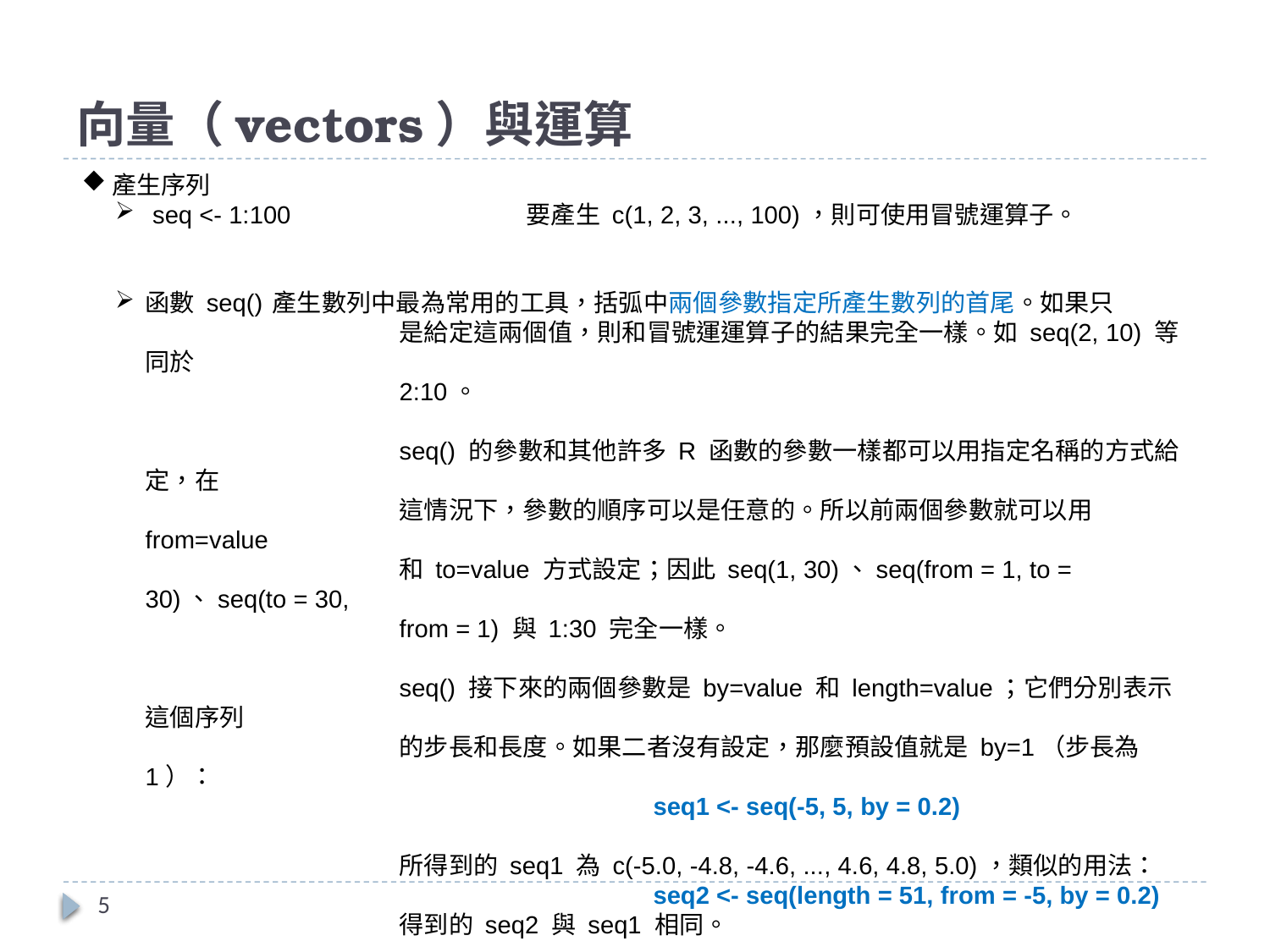

# 向量（vectors）與運算
產生序列
 seq <- 1:100		要產生 c(1, 2, 3, ..., 100)，則可使用冒號運算子。

函數 seq() 	產生數列中最為常用的工具，括弧中兩個參數指定所產生數列的首尾。如果只
		是給定這兩個值，則和冒號運運算子的結果完全一樣。如 seq(2, 10) 等同於
		2:10。
		seq() 的參數和其他許多 R 函數的參數一樣都可以用指定名稱的方式給定，在
		這情況下，參數的順序可以是任意的。所以前兩個參數就可以用 from=value
		和 to=value 方式設定；因此 seq(1, 30)、seq(from = 1, to = 30)、seq(to = 30,
		from = 1) 與 1:30 完全一樣。
		seq() 接下來的兩個參數是 by=value 和 length=value；它們分別表示這個序列
		的步長和長度。如果二者沒有設定，那麼預設值就是 by=1（步長為 1）：
				seq1 <- seq(-5, 5, by = 0.2)
		所得到的 seq1 為 c(-5.0, -4.8, -4.6, ..., 4.6, 4.8, 5.0)，類似的用法：
				seq2 <- seq(length = 51, from = -5, by = 0.2)
		得到的 seq2 與 seq1 相同。
5